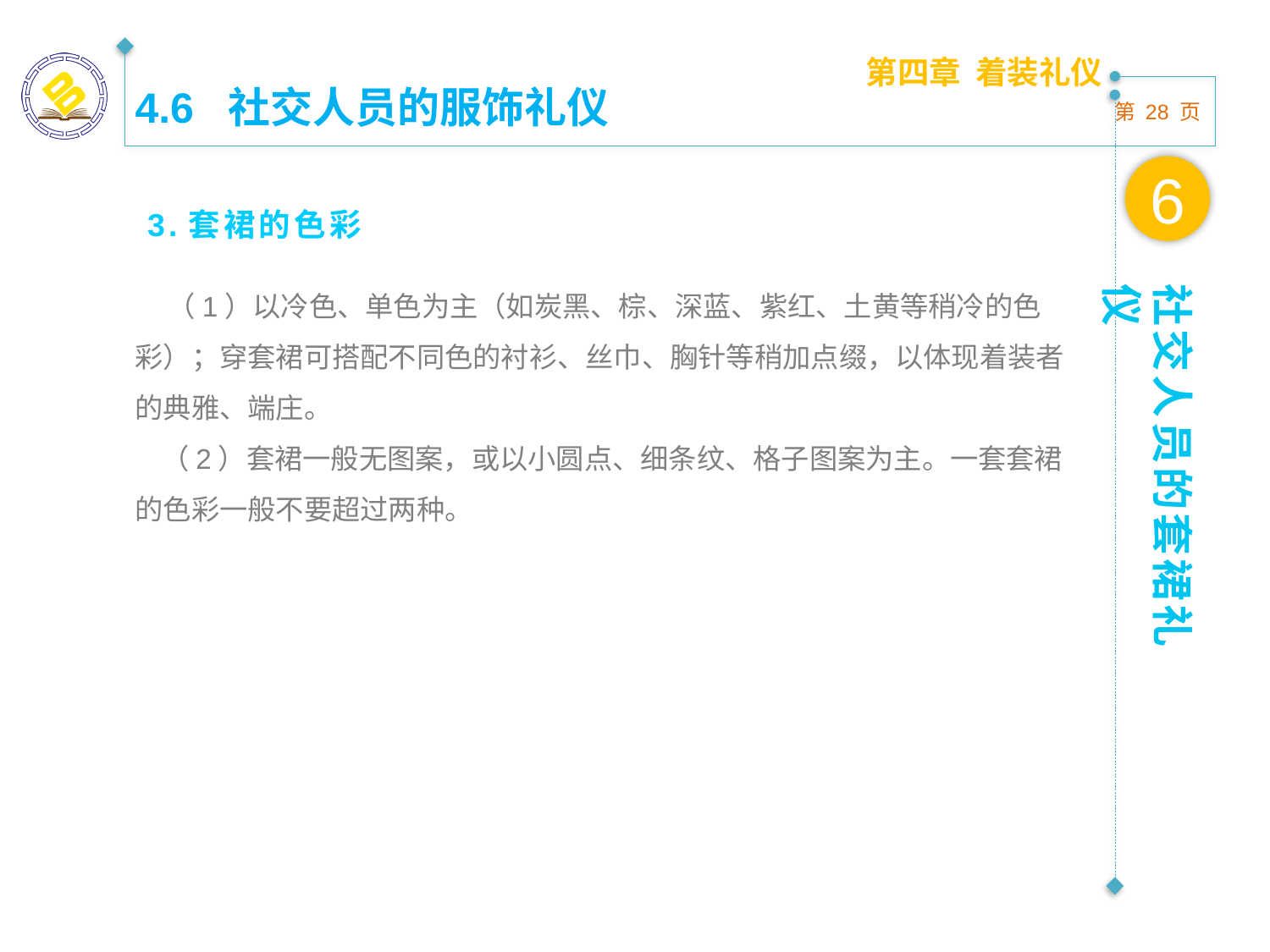

第四章  着装礼仪
4.6  社交人员的服饰礼仪
6
3.套裙的色彩
    （1）以冷色、单色为主（如炭黑、棕、深蓝、紫红、土黄等稍冷的色彩）；穿套裙可搭配不同色的衬衫、丝巾、胸针等稍加点缀，以体现着装者的典雅、端庄。
   （2）套裙一般无图案，或以小圆点、细条纹、格子图案为主。一套套裙的色彩一般不要超过两种。
社交人员的套裙礼仪